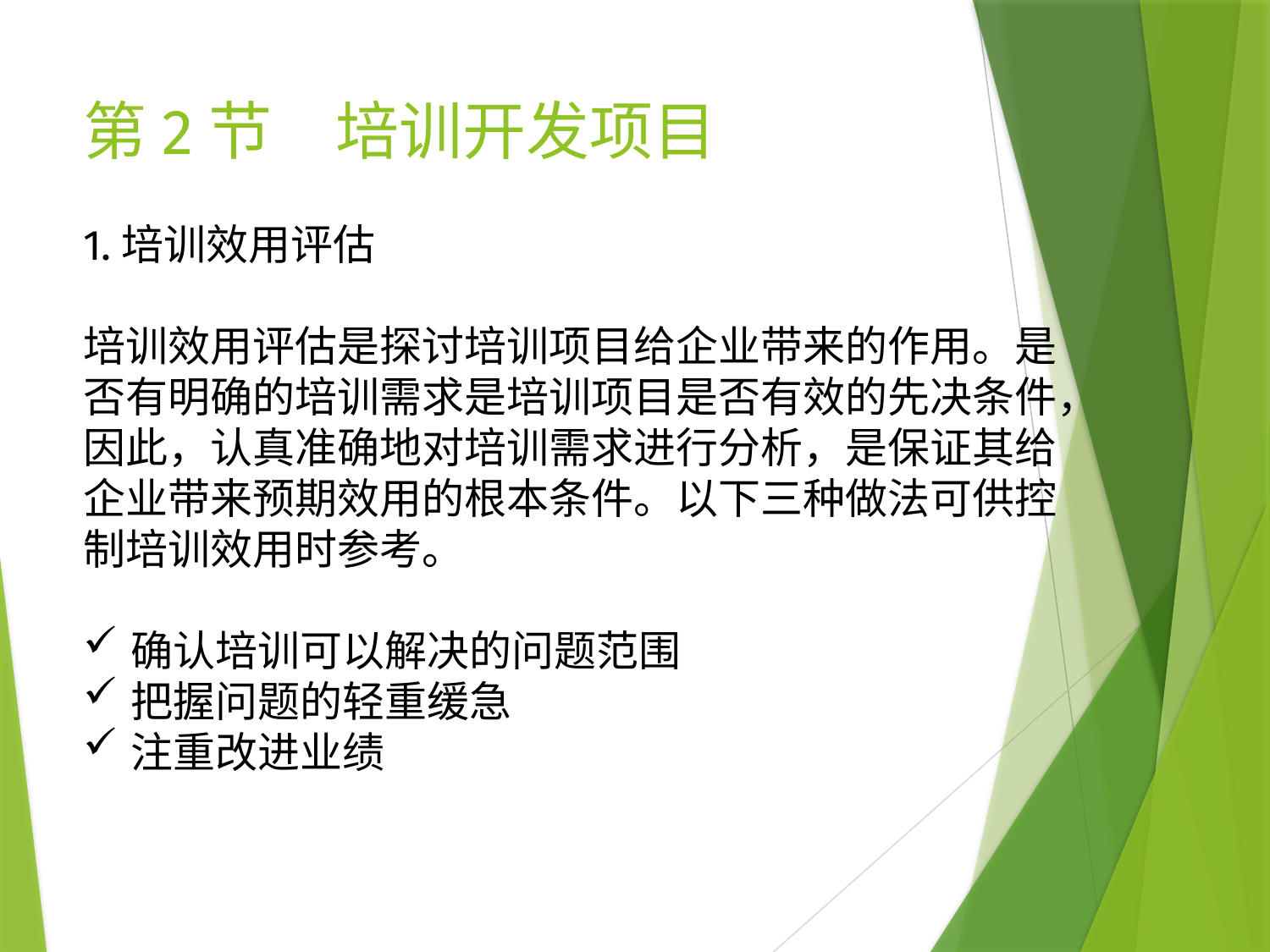

# 第2节　培训开发项目
1.培训效用评估

培训效用评估是探讨培训项目给企业带来的作用。是否有明确的培训需求是培训项目是否有效的先决条件，因此，认真准确地对培训需求进行分析，是保证其给企业带来预期效用的根本条件。以下三种做法可供控制培训效用时参考。

确认培训可以解决的问题范围
把握问题的轻重缓急
注重改进业绩